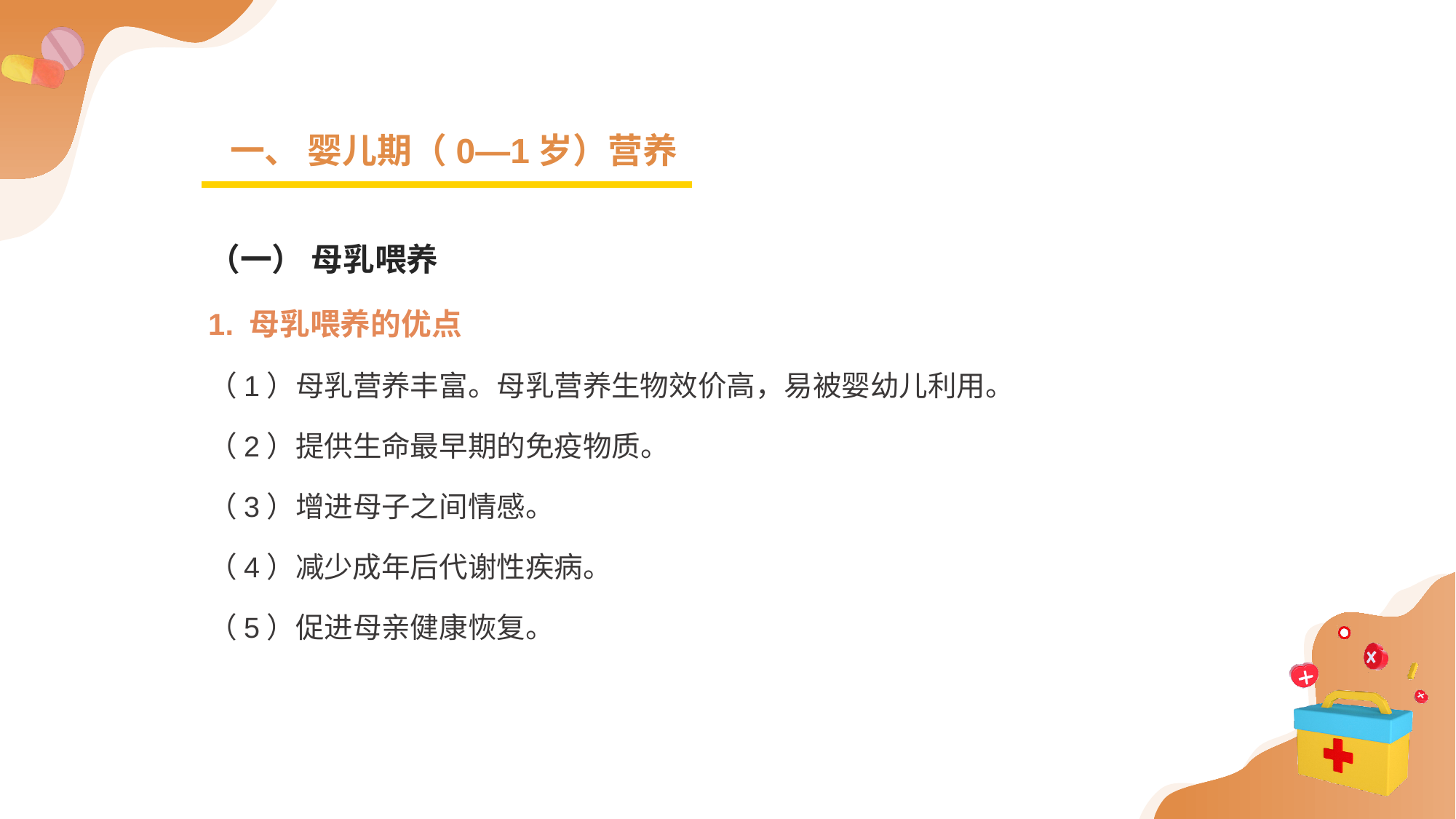

一、 婴儿期（0—1岁）营养
（一） 母乳喂养
1. 母乳喂养的优点
（1）母乳营养丰富。母乳营养生物效价高，易被婴幼儿利用。
（2）提供生命最早期的免疫物质。
（3）增进母子之间情感。
（4）减少成年后代谢性疾病。
（5）促进母亲健康恢复。